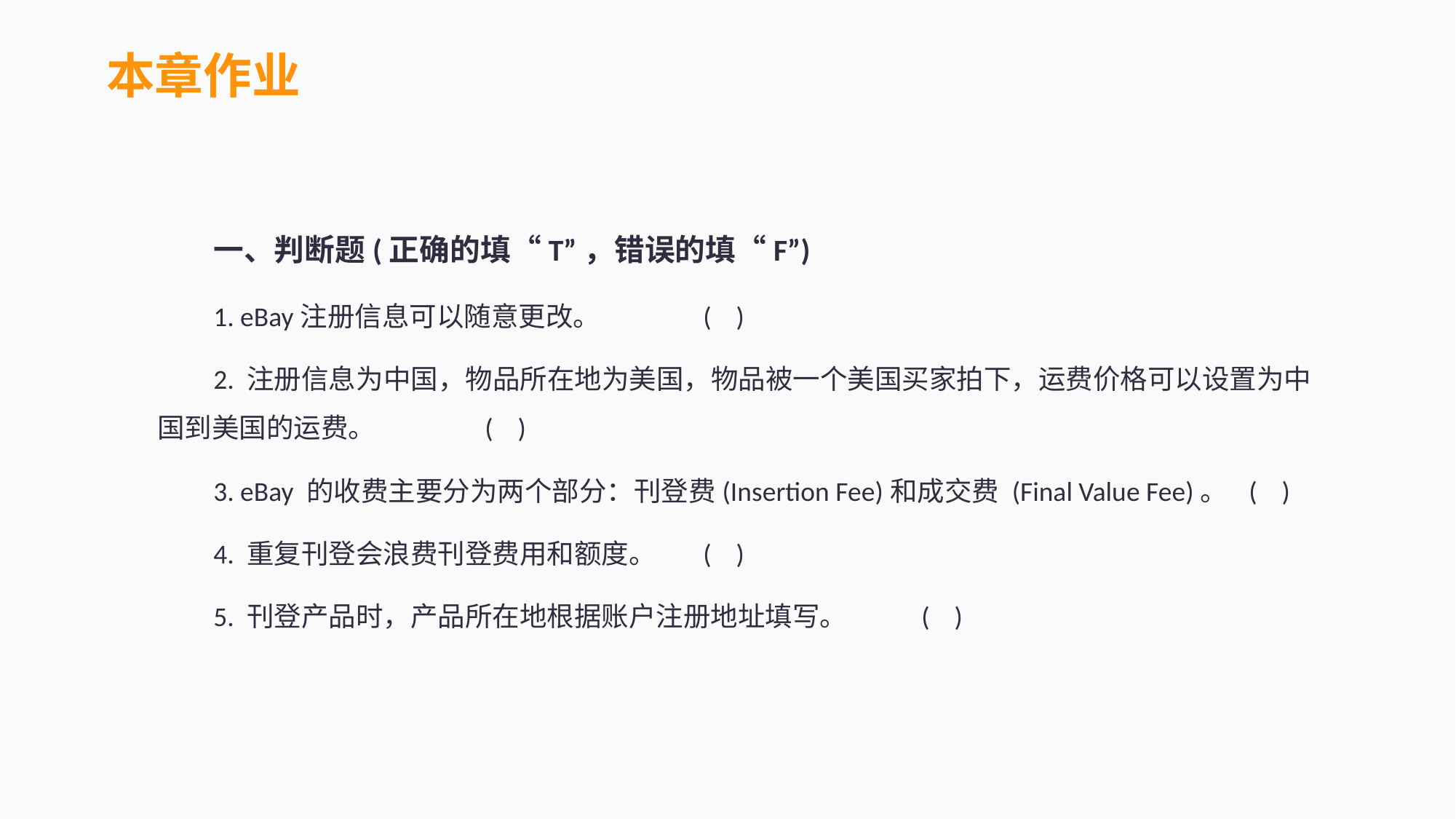

本章作业
一、判断题(正确的填“T”，错误的填“F”)
1. eBay注册信息可以随意更改。	(    )
2. 注册信息为中国，物品所在地为美国，物品被一个美国买家拍下，运费价格可以设置为中国到美国的运费。	(    )
3. eBay 的收费主要分为两个部分：刊登费(Insertion Fee)和成交费 (Final Value Fee)。	(    )
4. 重复刊登会浪费刊登费用和额度。	(    )
5. 刊登产品时，产品所在地根据账户注册地址填写。	(    )